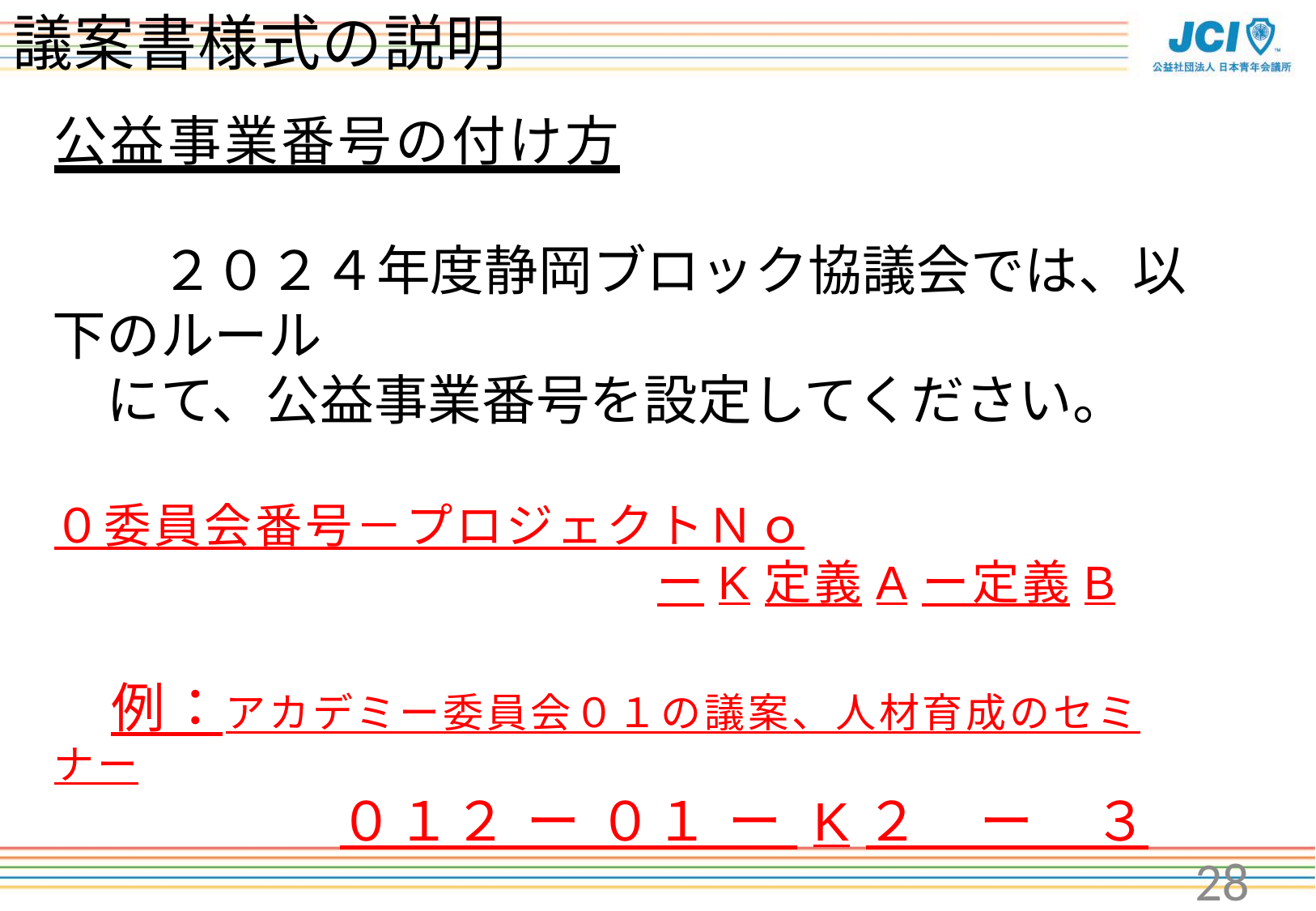

# 議案書様式の説明
公益事業番号の付け方

　　２０２４年度静岡ブロック協議会では、以下のルール
　にて、公益事業番号を設定してください。

０委員会番号－プロジェクトＮｏ
　　　　　　　　　　　　ーK定義Aー定義B

　例：アカデミー委員会０１の議案、人材育成のセミナー
　　　　　０１２ ー ０１ ー K２　ー　３

28